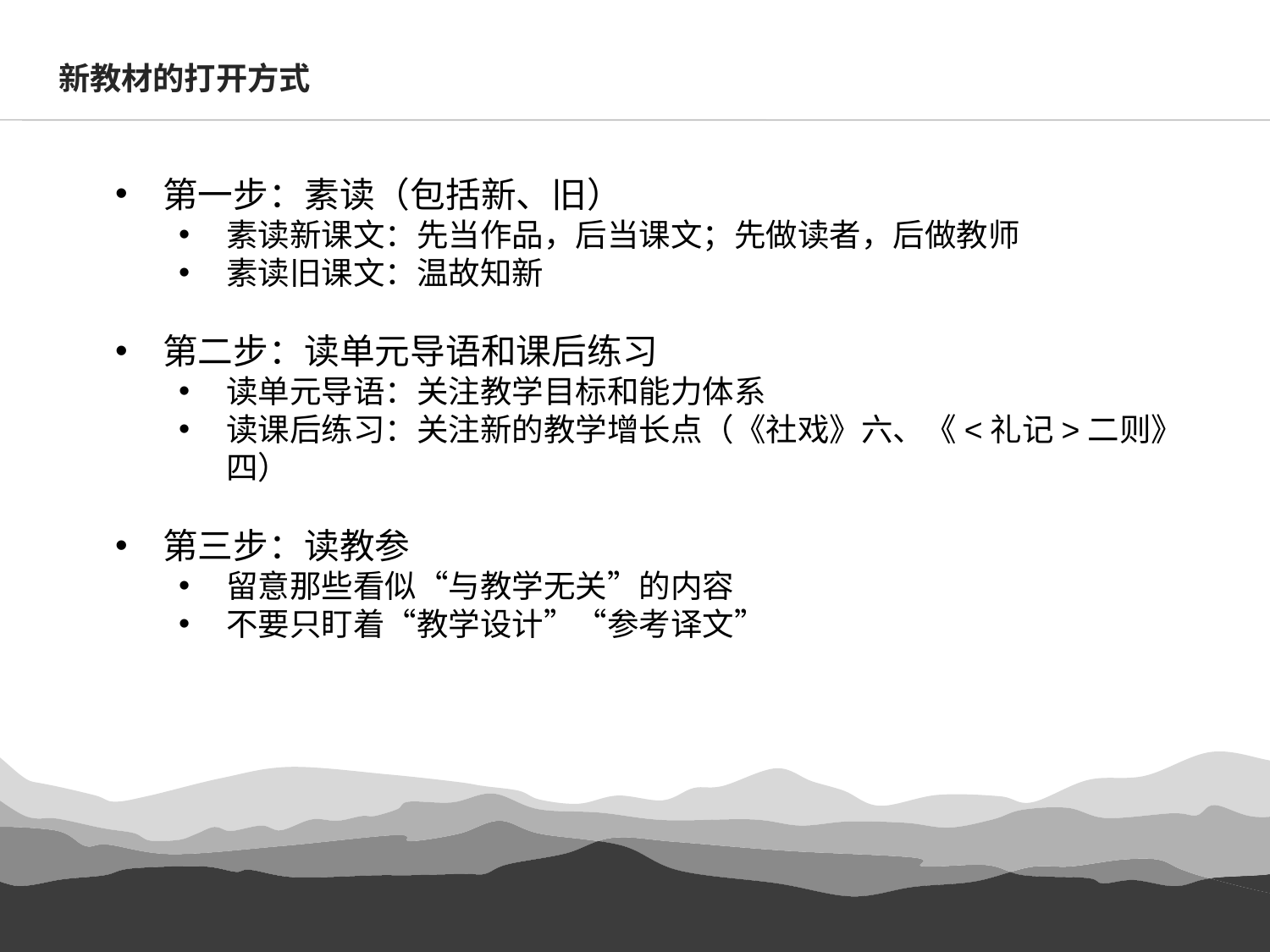

新教材的打开方式

第一步：素读（包括新、旧）
素读新课文：先当作品，后当课文；先做读者，后做教师
素读旧课文：温故知新

第二步：读单元导语和课后练习
读单元导语：关注教学目标和能力体系
读课后练习：关注新的教学增长点（《社戏》六、《<礼记>二则》四）

第三步：读教参
留意那些看似“与教学无关”的内容
不要只盯着“教学设计”“参考译文”